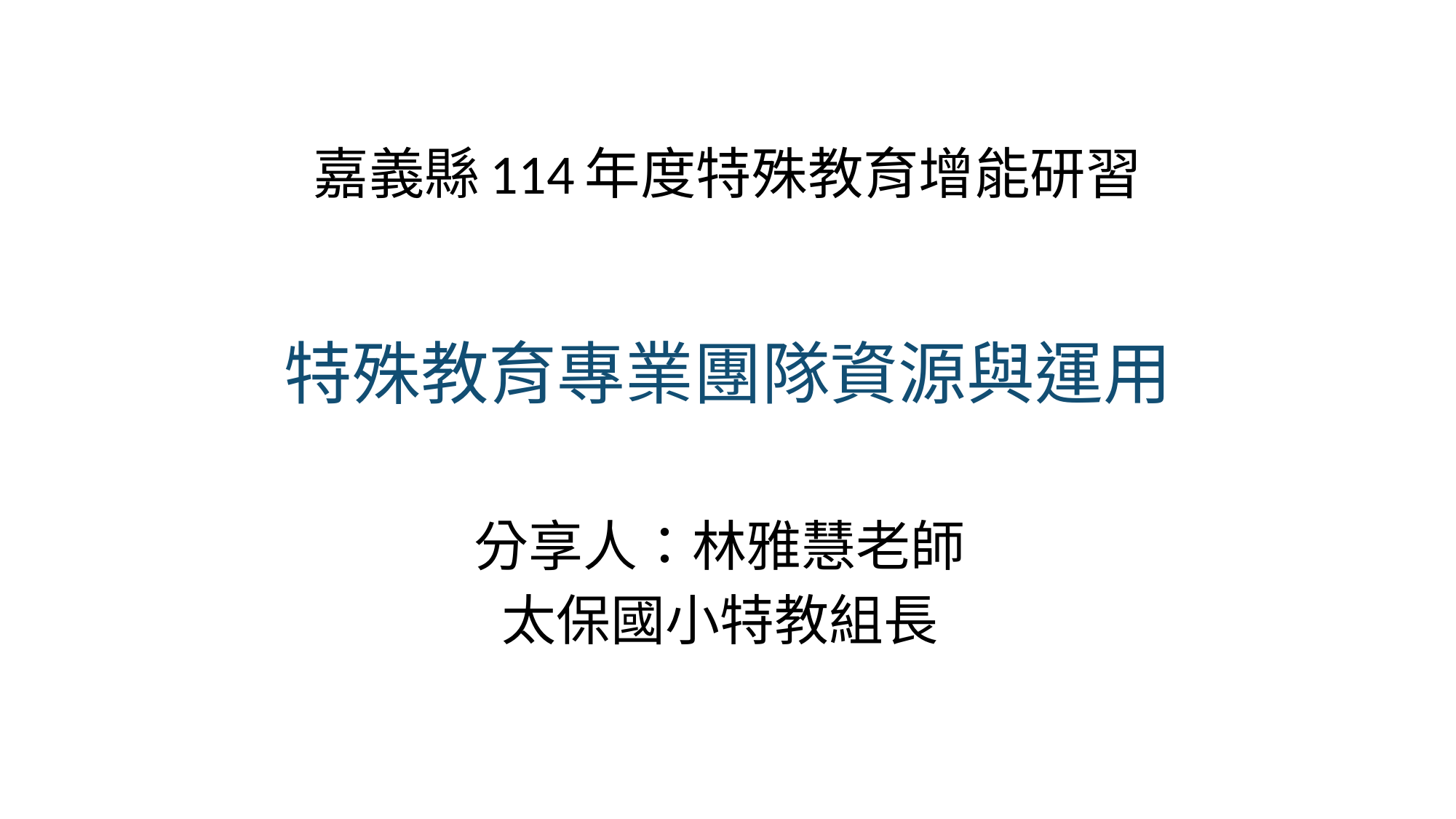

# 嘉義縣114年度特殊教育增能研習 特殊教育專業團隊資源與運用
分享人：林雅慧老師
太保國小特教組長